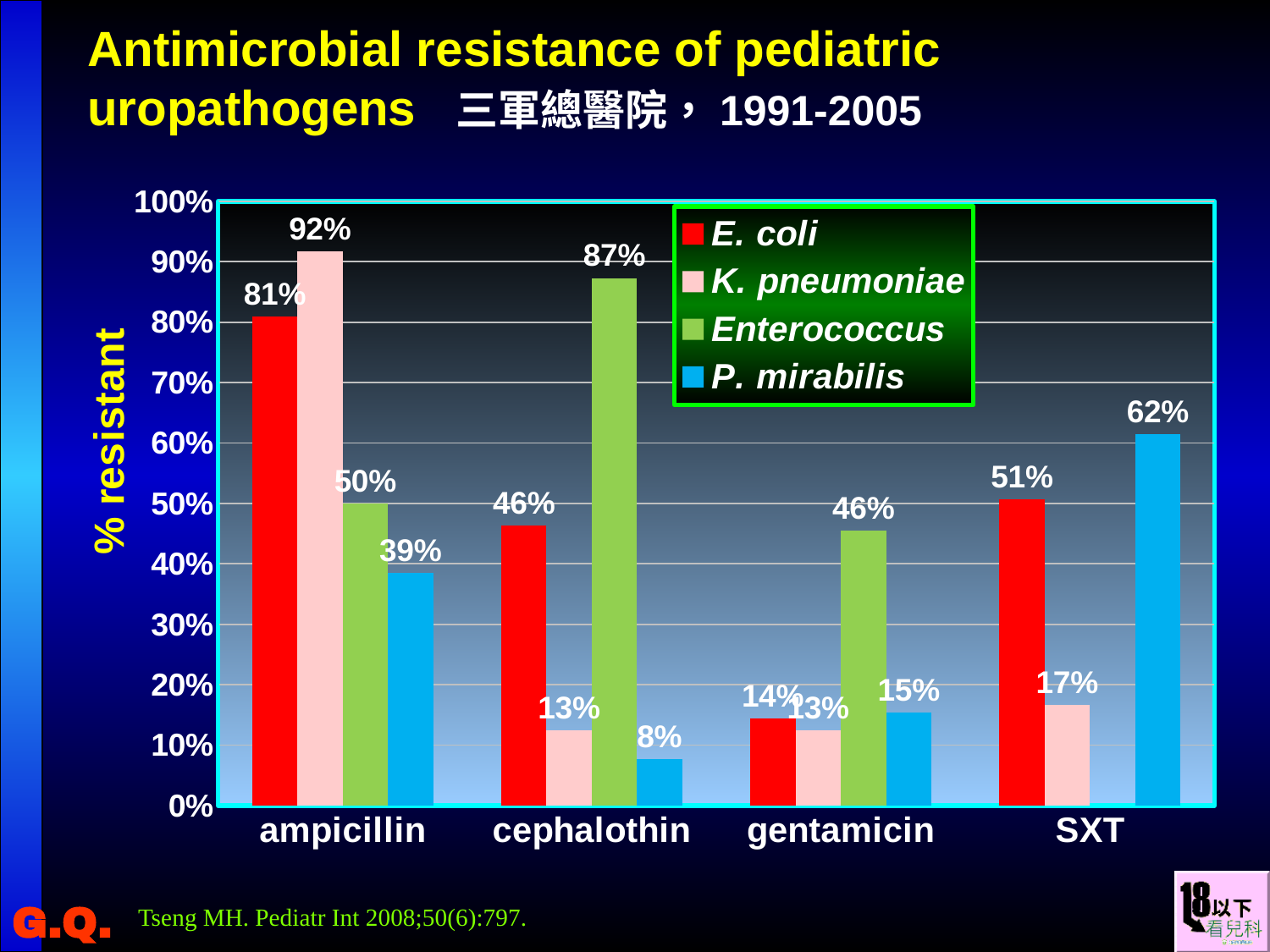

# Antimicrobial resistance of pediatric uropathogens  三軍總醫院，1991-2005

### Chart

| Category | E. coli | K. pneumoniae | Enterococcus | P. mirabilis |
|---|---|---|---|---|
| ampicillin | 0.809 | 0.917 | 0.5 | 0.385 |
| cephalothin | 0.463 | 0.125 | 0.873 | 0.077 |
| gentamicin | 0.144 | 0.125 | 0.455 | 0.154 |
| SXT | 0.507 | 0.167 | None | 0.615 |
Tseng MH. Pediatr Int 2008;50(6):797.